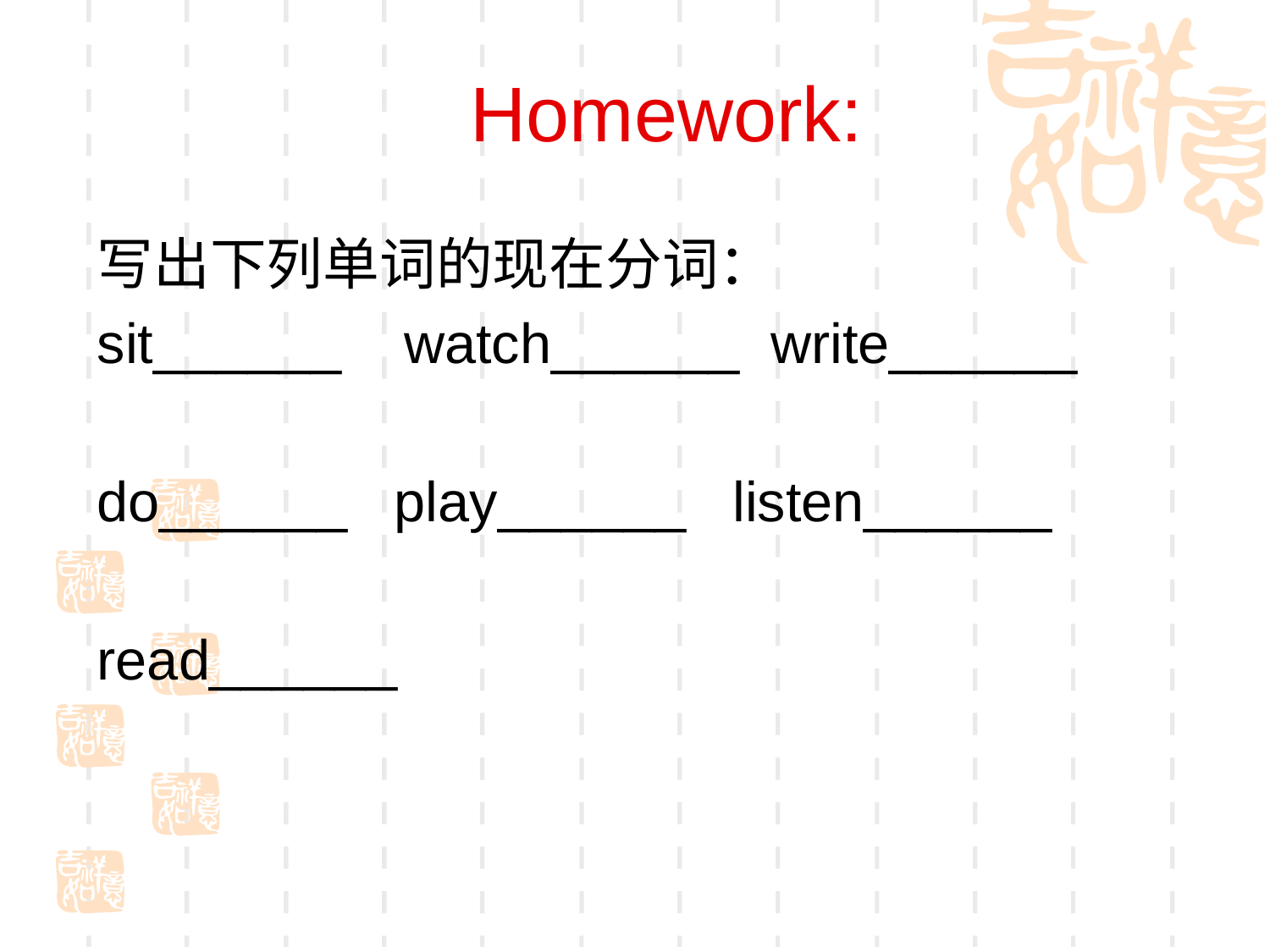

# Homework:
写出下列单词的现在分词：
sit______    watch______  write______

do______   play______   listen______

read______